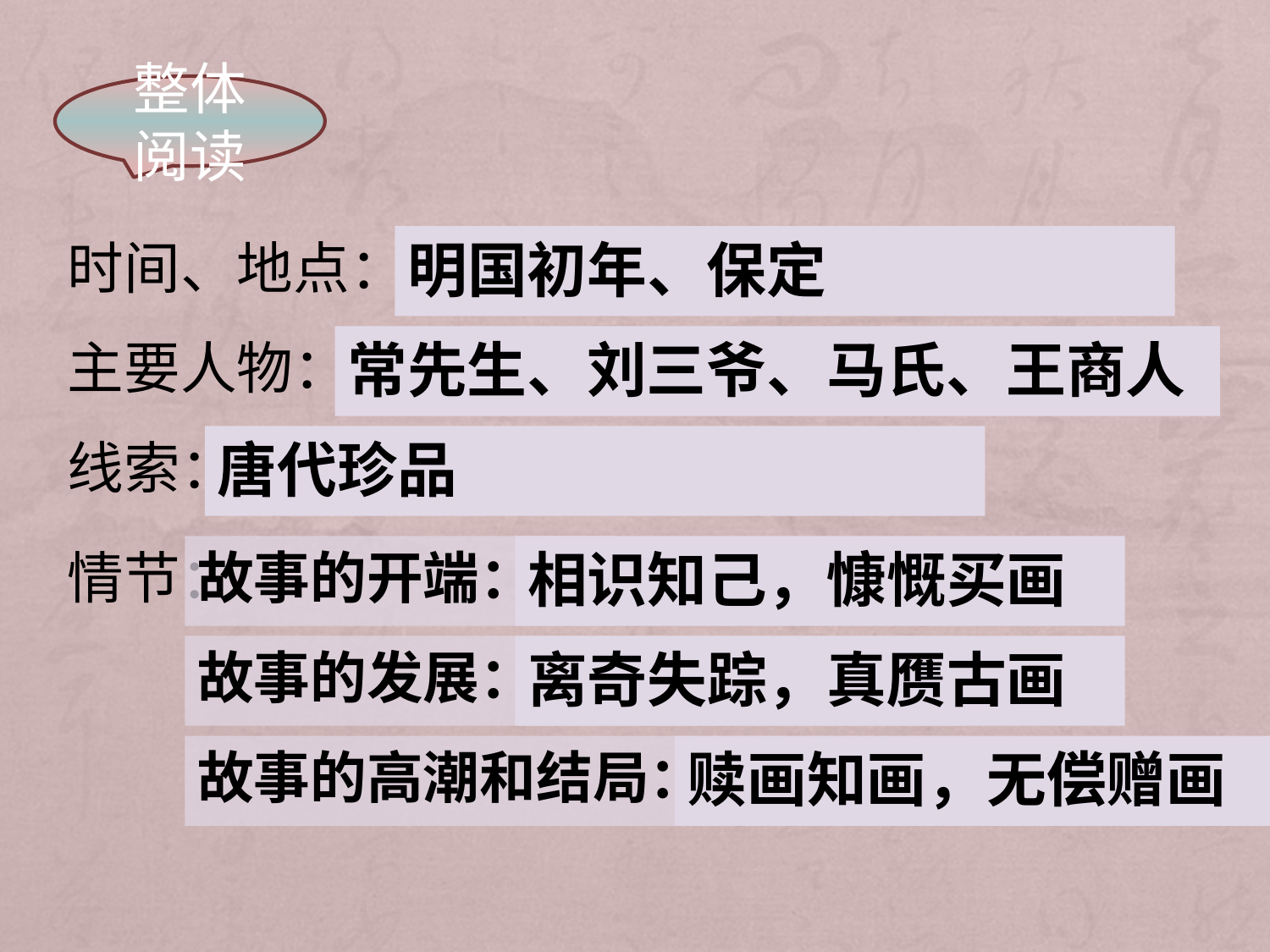

整体阅读
时间、地点：
明国初年、保定
主要人物：
常先生、刘三爷、马氏、王商人
线索：
唐代珍品
情节：
故事的开端：
相识知己，慷慨买画
故事的发展：
离奇失踪，真赝古画
故事的高潮和结局：
赎画知画，无偿赠画